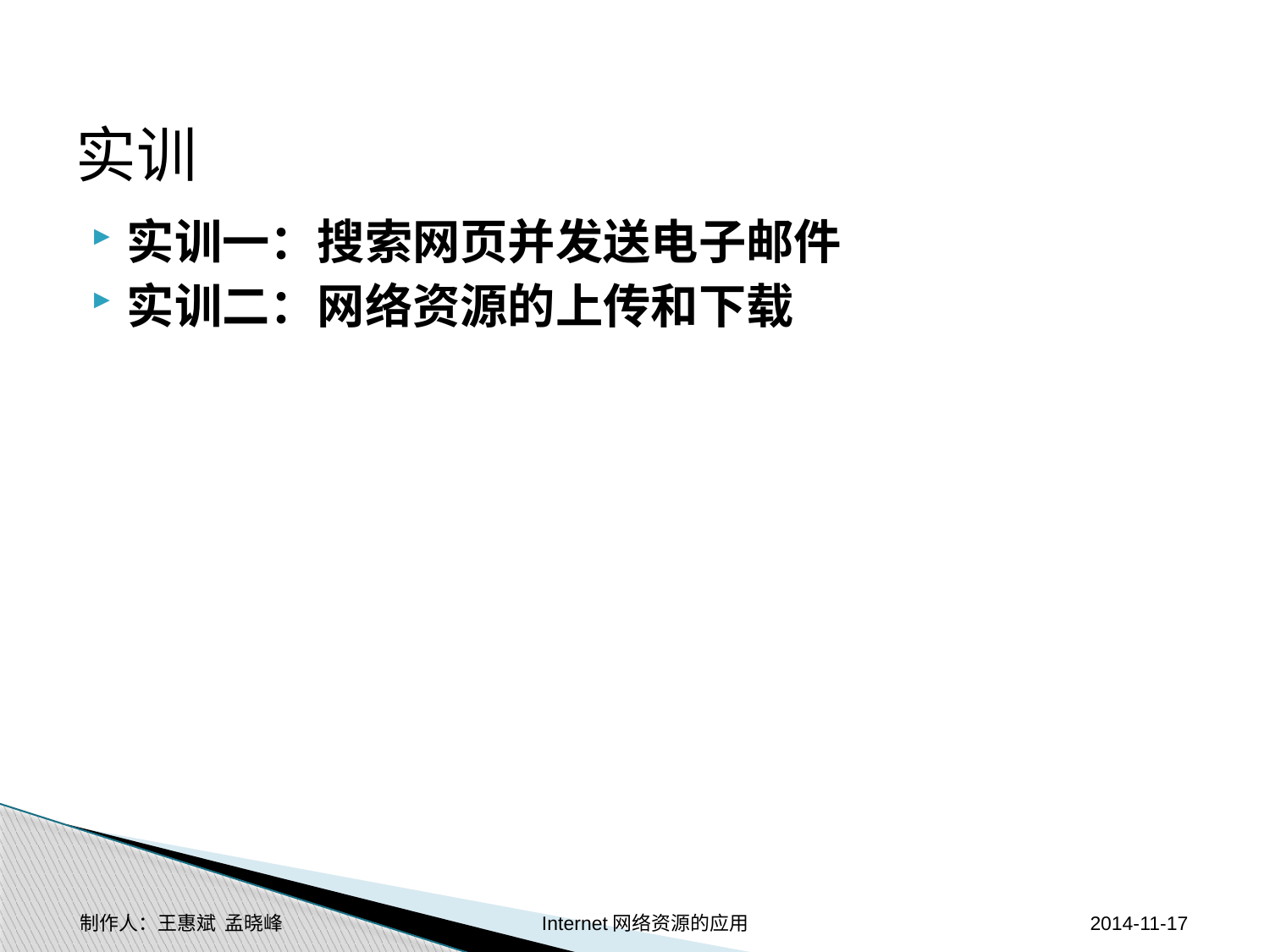

# 实训

实训一：搜索网页并发送电子邮件
实训二：网络资源的上传和下载

制作人：王惠斌  孟晓峰                                                         Internet网络资源的应用
2014-11-17